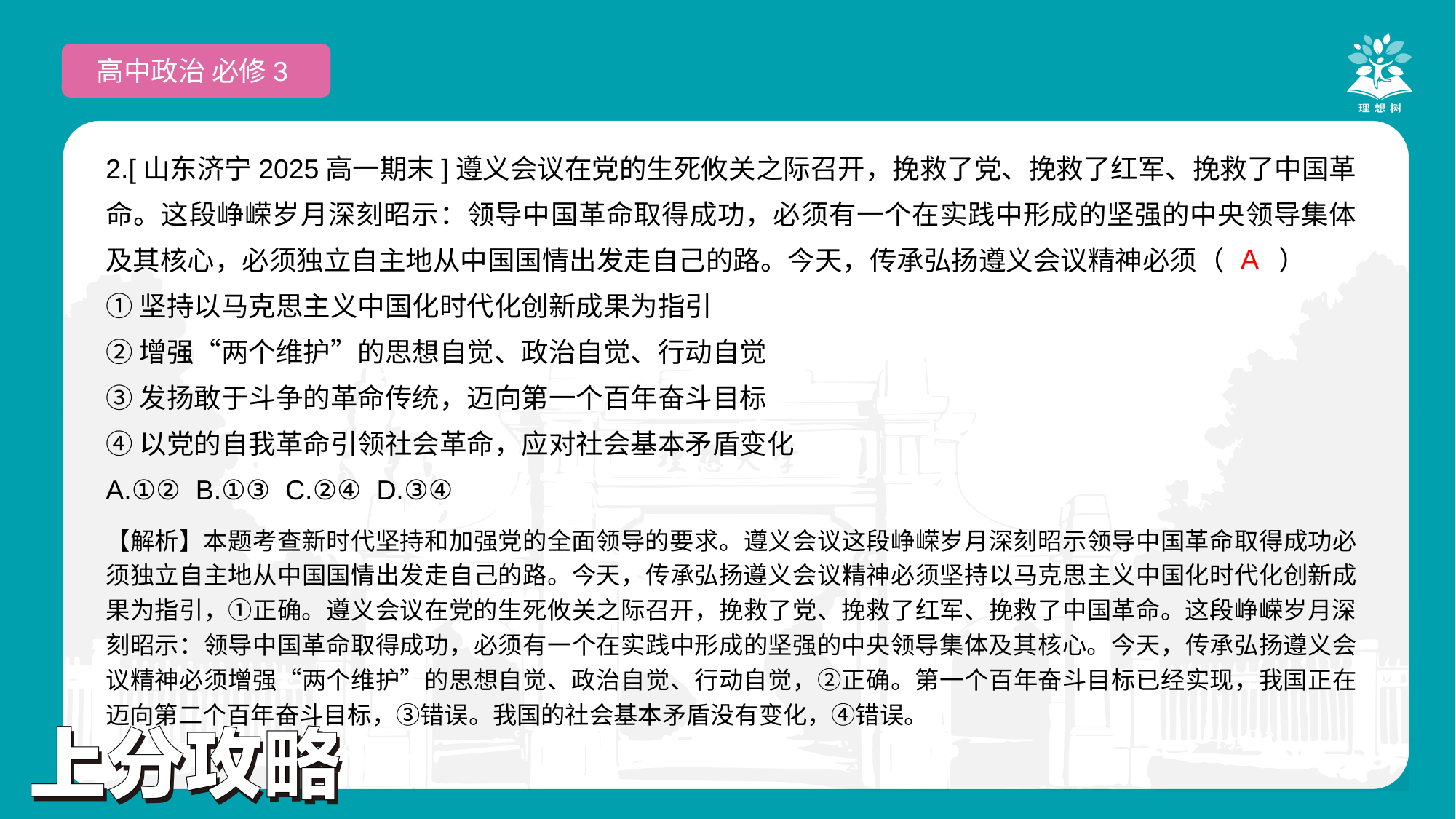

高中政治 必修3
2.[山东济宁2025高一期末]遵义会议在党的生死攸关之际召开，挽救了党、挽救了红军、挽救了中国革命。这段峥嵘岁月深刻昭示：领导中国革命取得成功，必须有一个在实践中形成的坚强的中央领导集体及其核心，必须独立自主地从中国国情出发走自己的路。今天，传承弘扬遵义会议精神必须（　　）
①坚持以马克思主义中国化时代化创新成果为指引
②增强“两个维护”的思想自觉、政治自觉、行动自觉
③发扬敢于斗争的革命传统，迈向第一个百年奋斗目标
④以党的自我革命引领社会革命，应对社会基本矛盾变化
A.①②  B.①③  C.②④  D.③④
 A
【解析】本题考查新时代坚持和加强党的全面领导的要求。遵义会议这段峥嵘岁月深刻昭示领导中国革命取得成功必须独立自主地从中国国情出发走自己的路。今天，传承弘扬遵义会议精神必须坚持以马克思主义中国化时代化创新成果为指引，①正确。遵义会议在党的生死攸关之际召开，挽救了党、挽救了红军、挽救了中国革命。这段峥嵘岁月深刻昭示：领导中国革命取得成功，必须有一个在实践中形成的坚强的中央领导集体及其核心。今天，传承弘扬遵义会议精神必须增强“两个维护”的思想自觉、政治自觉、行动自觉，②正确。第一个百年奋斗目标已经实现，我国正在迈向第二个百年奋斗目标，③错误。我国的社会基本矛盾没有变化，④错误。